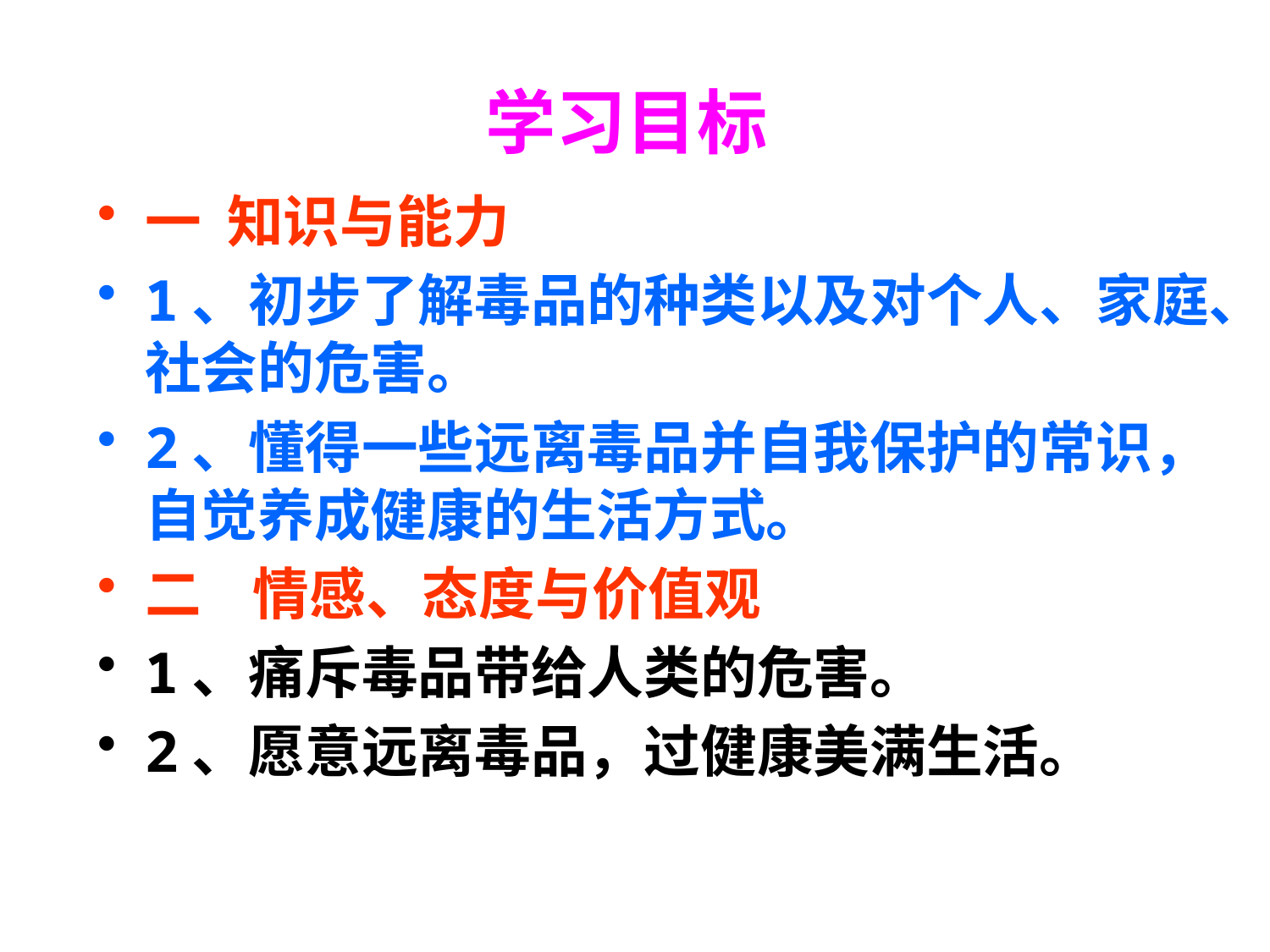

# 学习目标
一  知识与能力
1、初步了解毒品的种类以及对个人、家庭、社会的危害。
2、懂得一些远离毒品并自我保护的常识，自觉养成健康的生活方式。
二    情感、态度与价值观
1、痛斥毒品带给人类的危害。
2、愿意远离毒品，过健康美满生活。